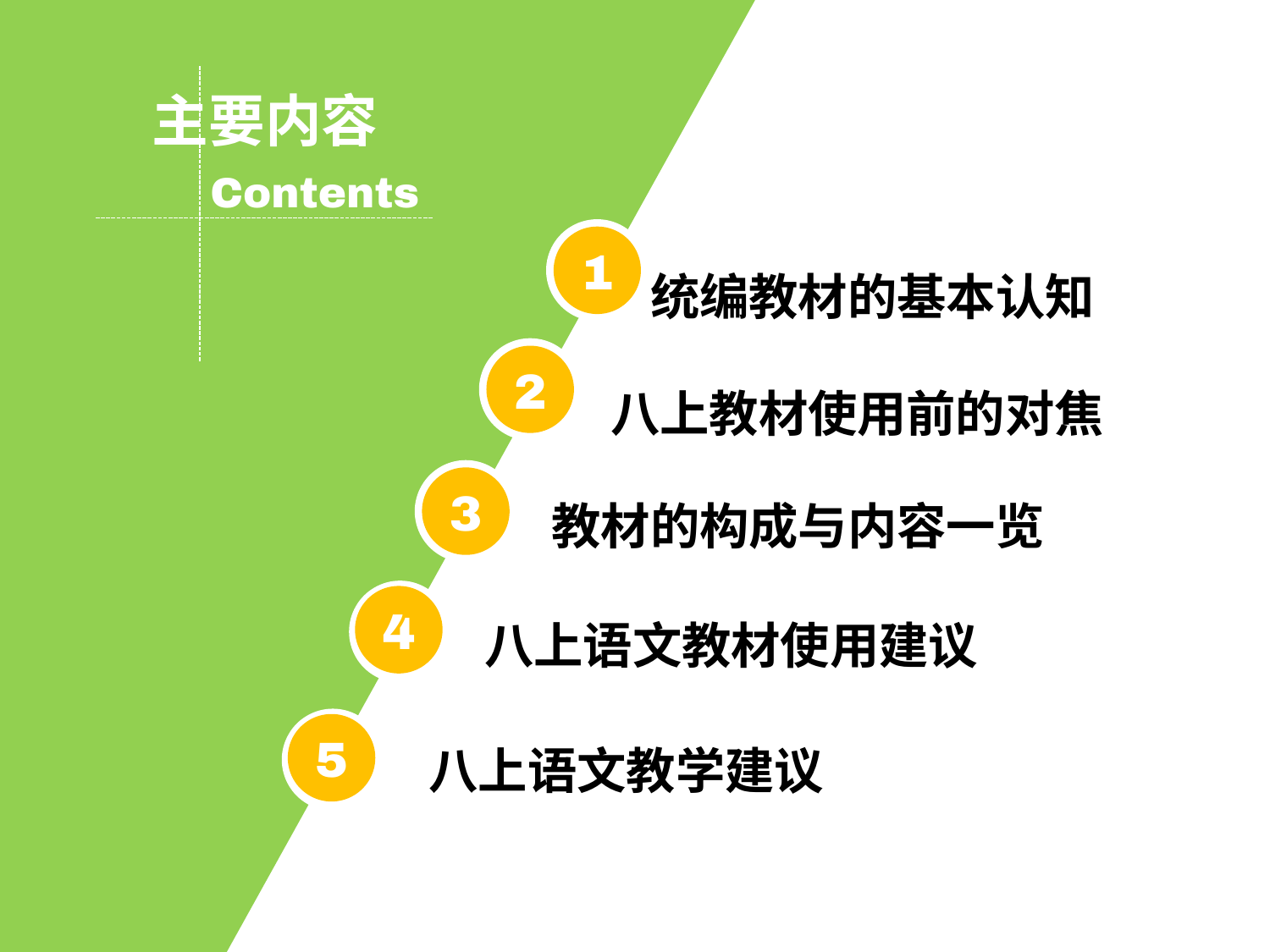

主要内容
Contents

1
 统编教材的基本认知

2
 八上教材使用前的对焦

3
  教材的构成与内容一览

4
 八上语文教材使用建议

5
八上语文教学建议